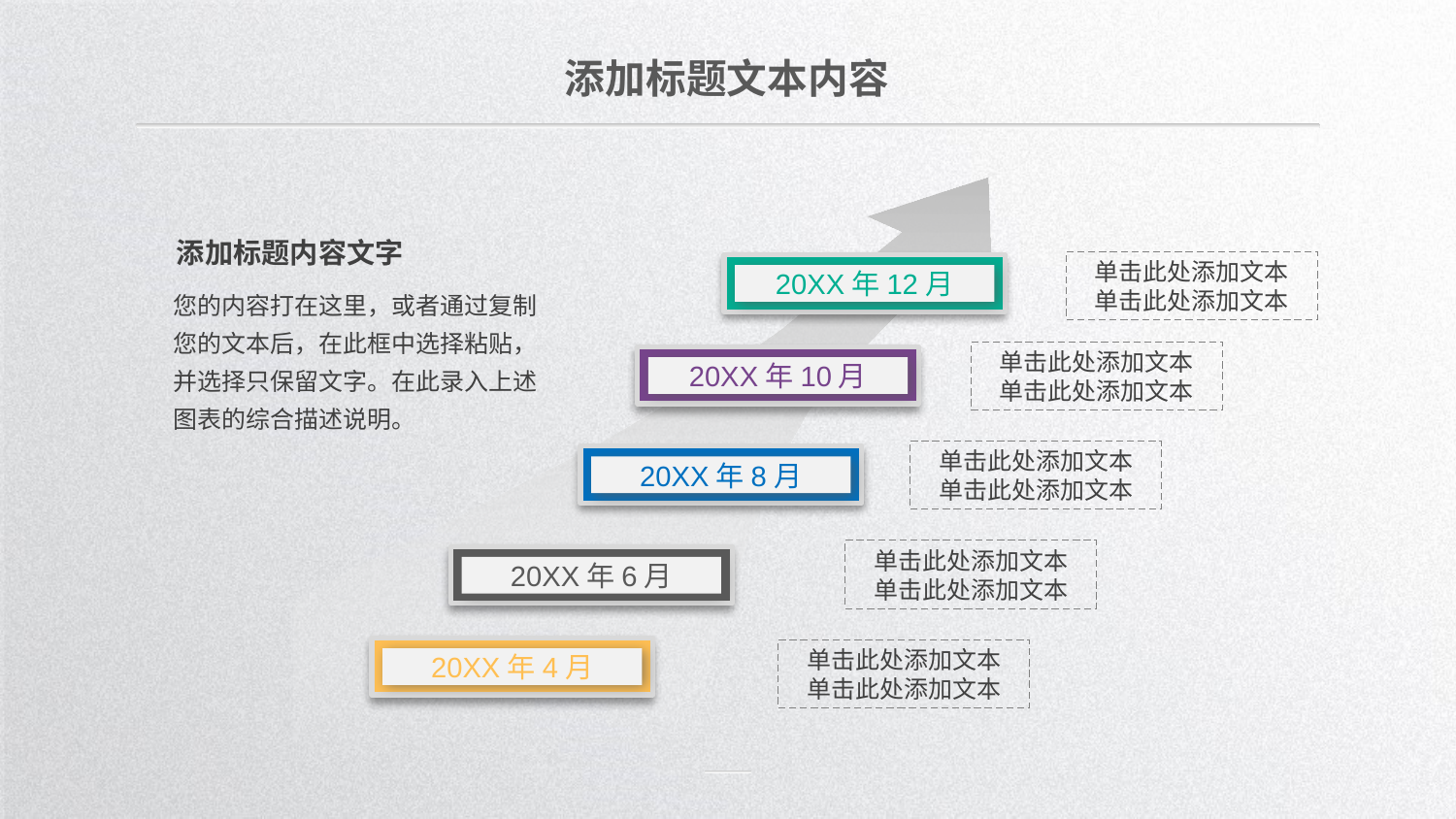

添加标题文本内容

添加标题内容文字
单击此处添加文本
单击此处添加文本

20XX年12月
您的内容打在这里，或者通过复制您的文本后，在此框中选择粘贴，并选择只保留文字。在此录入上述图表的综合描述说明。
单击此处添加文本
单击此处添加文本

20XX年10月
单击此处添加文本
单击此处添加文本

20XX年8月
单击此处添加文本
单击此处添加文本

20XX年6月

20XX年4月
单击此处添加文本
单击此处添加文本